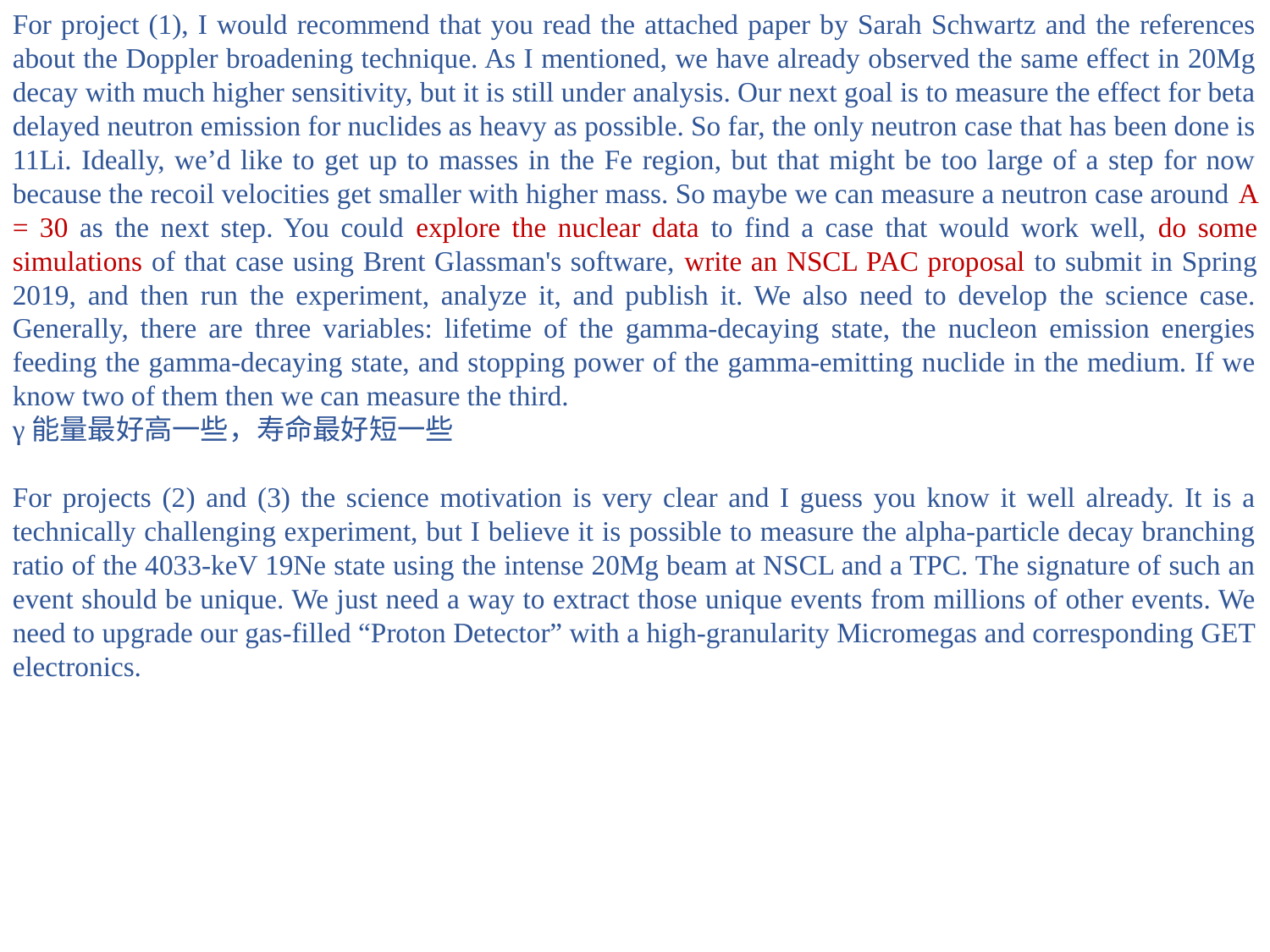

For project (1), I would recommend that you read the attached paper by Sarah Schwartz and the references about the Doppler broadening technique. As I mentioned, we have already observed the same effect in 20Mg decay with much higher sensitivity, but it is still under analysis. Our next goal is to measure the effect for beta delayed neutron emission for nuclides as heavy as possible. So far, the only neutron case that has been done is 11Li. Ideally, we’d like to get up to masses in the Fe region, but that might be too large of a step for now because the recoil velocities get smaller with higher mass. So maybe we can measure a neutron case around A = 30 as the next step. You could explore the nuclear data to find a case that would work well, do some simulations of that case using Brent Glassman's software, write an NSCL PAC proposal to submit in Spring 2019, and then run the experiment, analyze it, and publish it. We also need to develop the science case. Generally, there are three variables: lifetime of the gamma-decaying state, the nucleon emission energies feeding the gamma-decaying state, and stopping power of the gamma-emitting nuclide in the medium. If we know two of them then we can measure the third.
γ能量最好高一些，寿命最好短一些

For projects (2) and (3) the science motivation is very clear and I guess you know it well already. It is a technically challenging experiment, but I believe it is possible to measure the alpha-particle decay branching ratio of the 4033-keV 19Ne state using the intense 20Mg beam at NSCL and a TPC. The signature of such an event should be unique. We just need a way to extract those unique events from millions of other events. We need to upgrade our gas-filled “Proton Detector” with a high-granularity Micromegas and corresponding GET electronics.